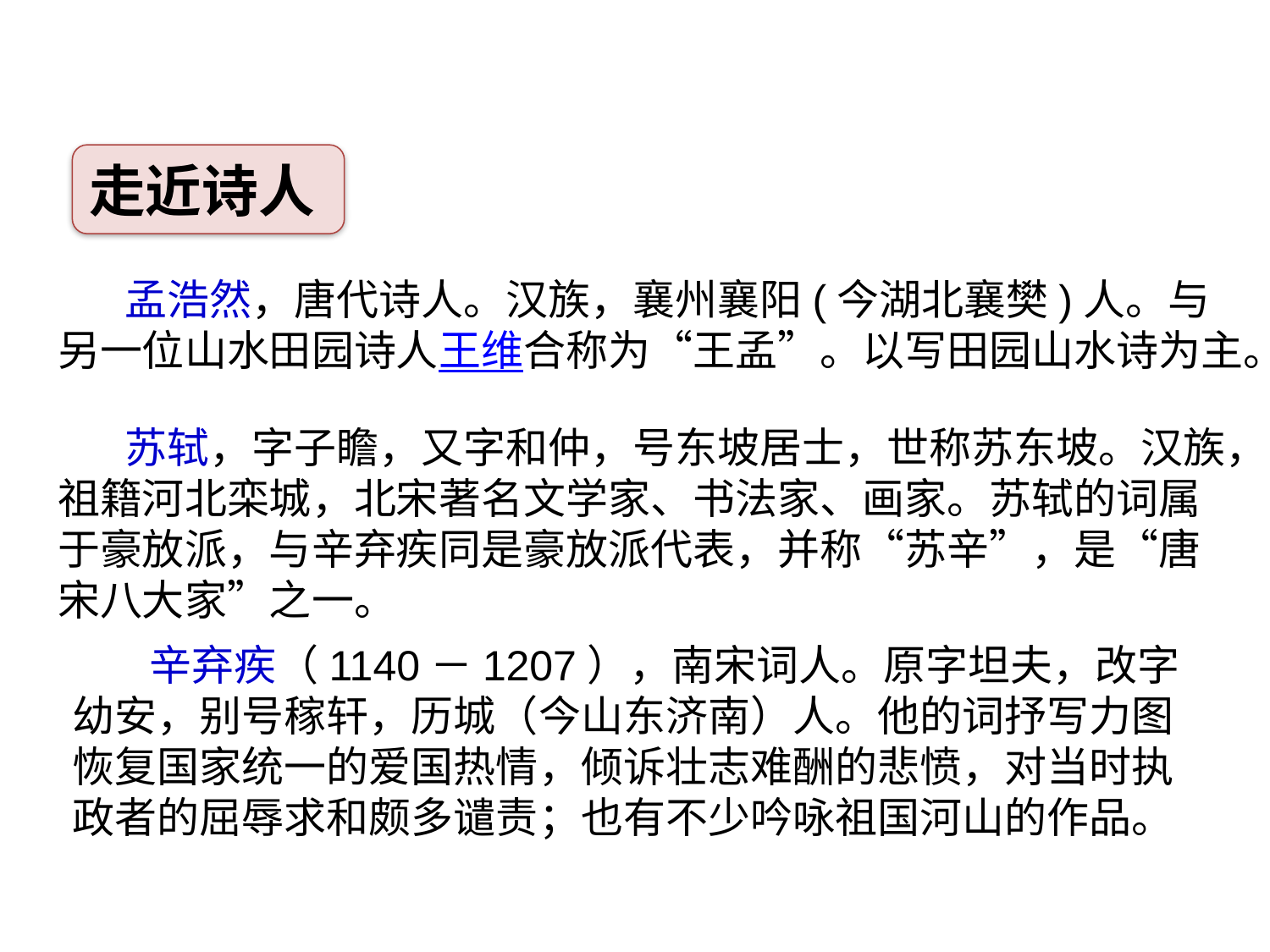

走近诗人
      孟浩然，唐代诗人。汉族，襄州襄阳(今湖北襄樊)人。与另一位山水田园诗人王维合称为“王孟”。以写田园山水诗为主。
      苏轼，字子瞻，又字和仲，号东坡居士，世称苏东坡。汉族，祖籍河北栾城，北宋著名文学家、书法家、画家。苏轼的词属于豪放派，与辛弃疾同是豪放派代表，并称“苏辛”，是“唐宋八大家”之一。
       辛弃疾（1140－1207），南宋词人。原字坦夫，改字幼安，别号稼轩，历城（今山东济南）人。他的词抒写力图恢复国家统一的爱国热情，倾诉壮志难酬的悲愤，对当时执政者的屈辱求和颇多谴责；也有不少吟咏祖国河山的作品。